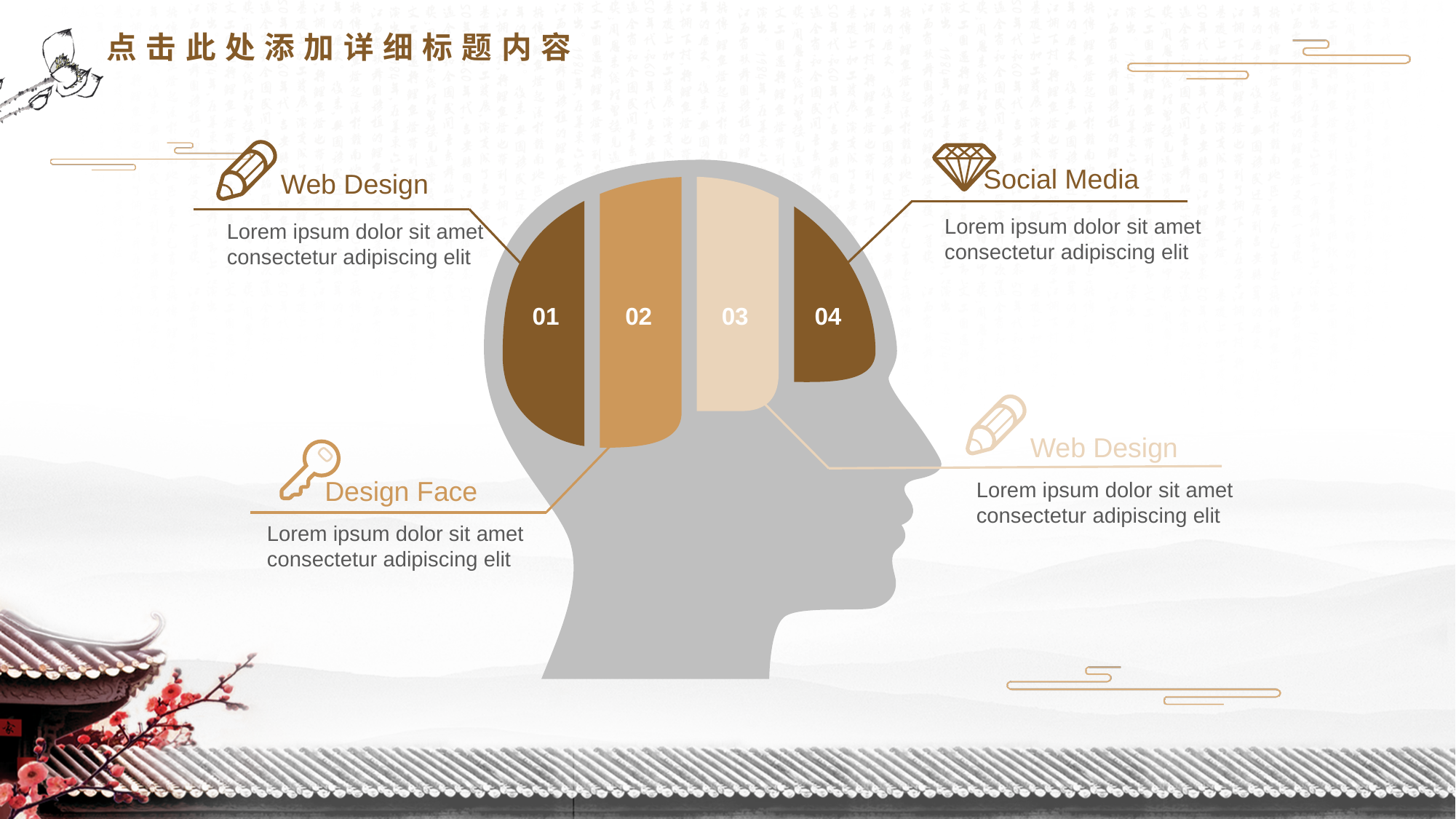

点击此处添加详细标题内容

Web Design
Lorem ipsum dolor sit amet consectetur adipiscing elit

Social Media
Lorem ipsum dolor sit amet consectetur adipiscing elit

01

02
03
04

Web Design
Lorem ipsum dolor sit amet consectetur adipiscing elit

Design Face
Lorem ipsum dolor sit amet consectetur adipiscing elit